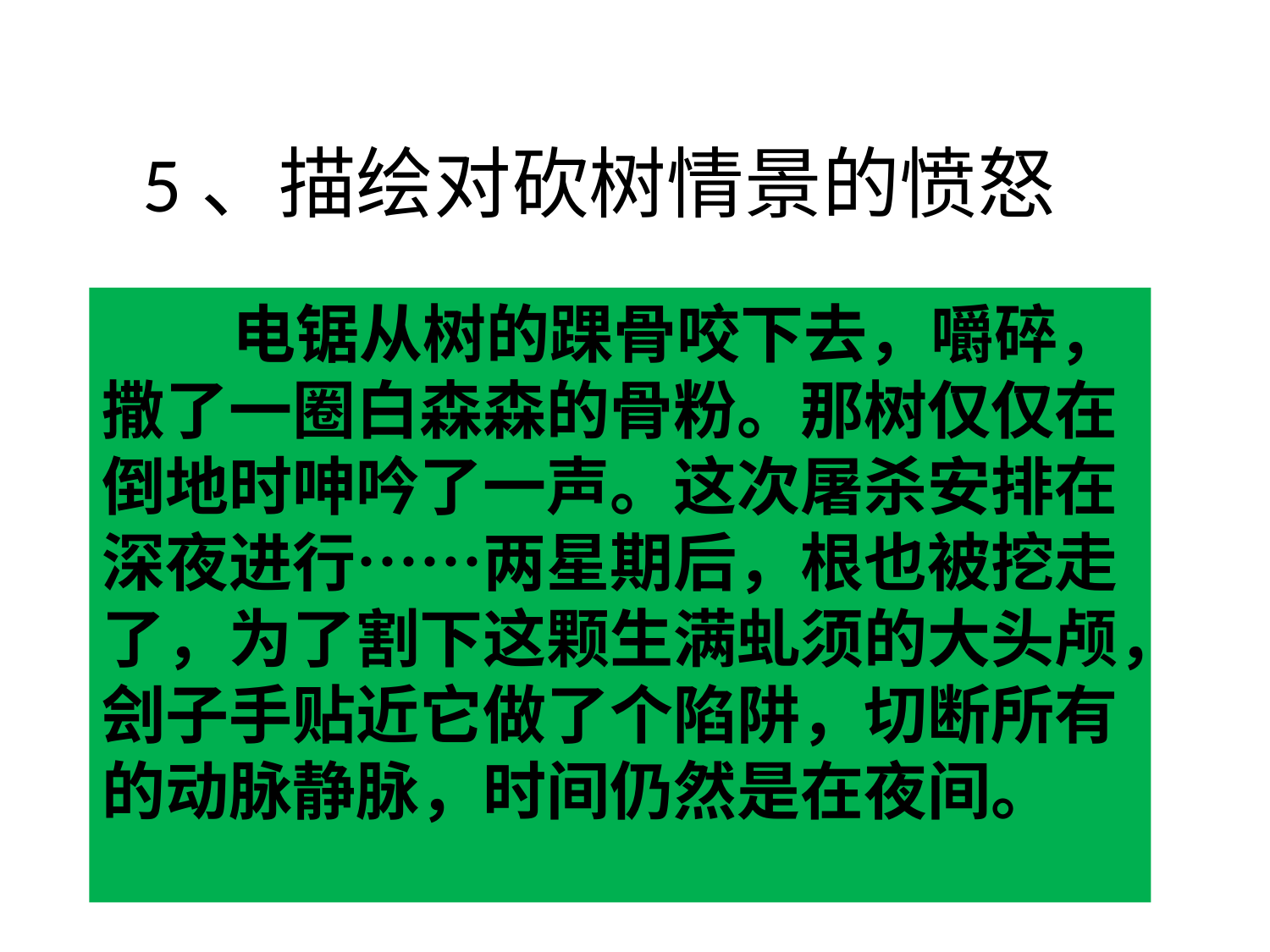

# 5、描绘对砍树情景的愤怒
        电锯从树的踝骨咬下去，嚼碎，撒了一圈白森森的骨粉。那树仅仅在倒地时呻吟了一声。这次屠杀安排在深夜进行……两星期后，根也被挖走了，为了割下这颗生满虬须的大头颅，刽子手贴近它做了个陷阱，切断所有的动脉静脉，时间仍然是在夜间。